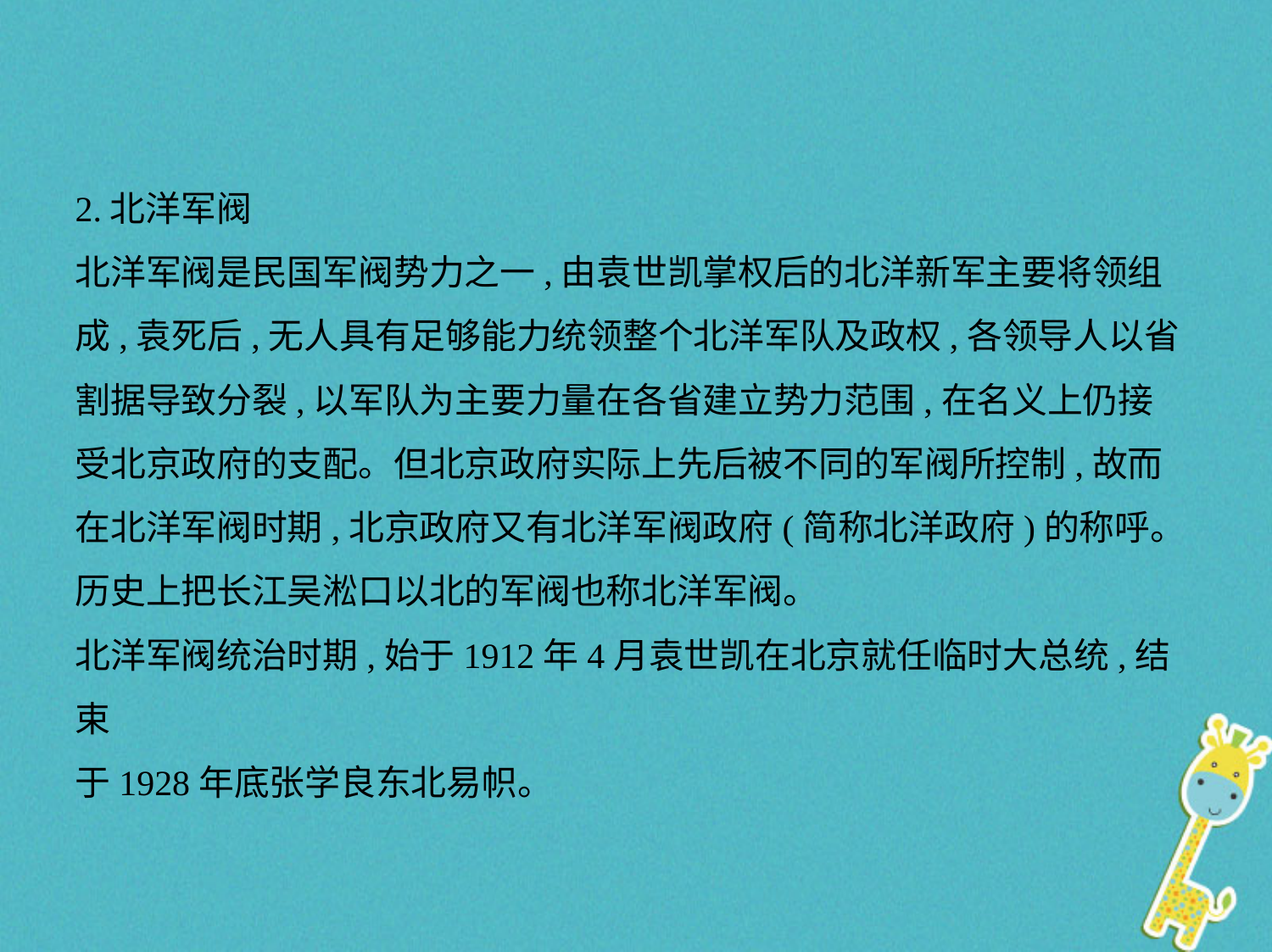

2.北洋军阀
北洋军阀是民国军阀势力之一,由袁世凯掌权后的北洋新军主要将领组
成,袁死后,无人具有足够能力统领整个北洋军队及政权,各领导人以省
割据导致分裂,以军队为主要力量在各省建立势力范围,在名义上仍接
受北京政府的支配。但北京政府实际上先后被不同的军阀所控制,故而
在北洋军阀时期,北京政府又有北洋军阀政府(简称北洋政府)的称呼。
历史上把长江吴淞口以北的军阀也称北洋军阀。
北洋军阀统治时期,始于1912年4月袁世凯在北京就任临时大总统,结束
于1928年底张学良东北易帜。